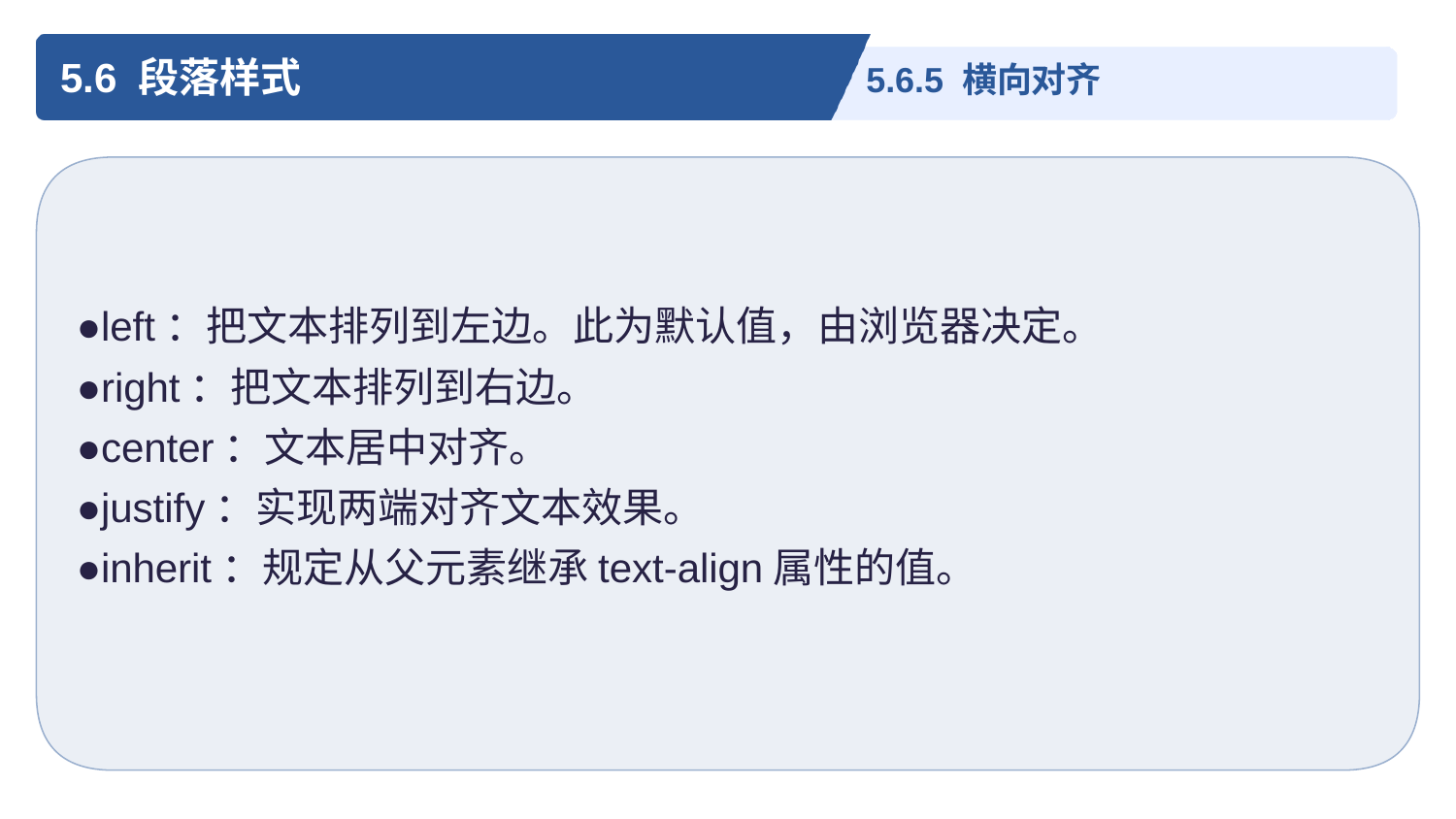

5.6 段落样式
5.6.5 横向对齐

●left：把文本排列到左边。此为默认值，由浏览器决定。
●right：把文本排列到右边。
●center：文本居中对齐。
●justify：实现两端对齐文本效果。
●inherit：规定从父元素继承text-align属性的值。